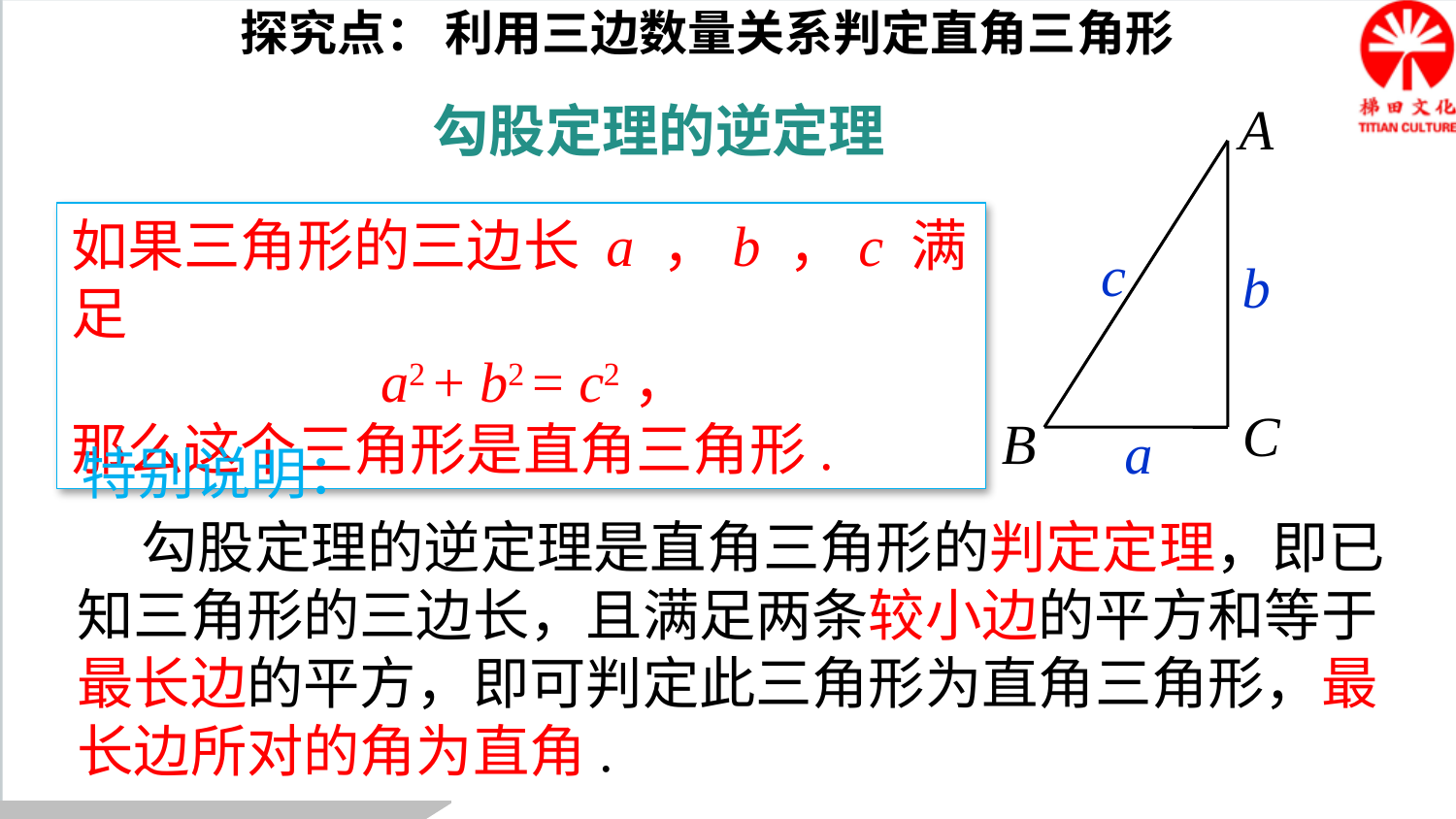

探究点： 利用三边数量关系判定直角三角形
A

c
b
C
B
a

勾股定理的逆定理
如果三角形的三边长 a ，b ，c 满足
                      a2 + b2 = c2，
那么这个三角形是直角三角形.
特别说明：
    勾股定理的逆定理是直角三角形的判定定理，即已知三角形的三边长，且满足两条较小边的平方和等于最长边的平方，即可判定此三角形为直角三角形，最长边所对的角为直角.